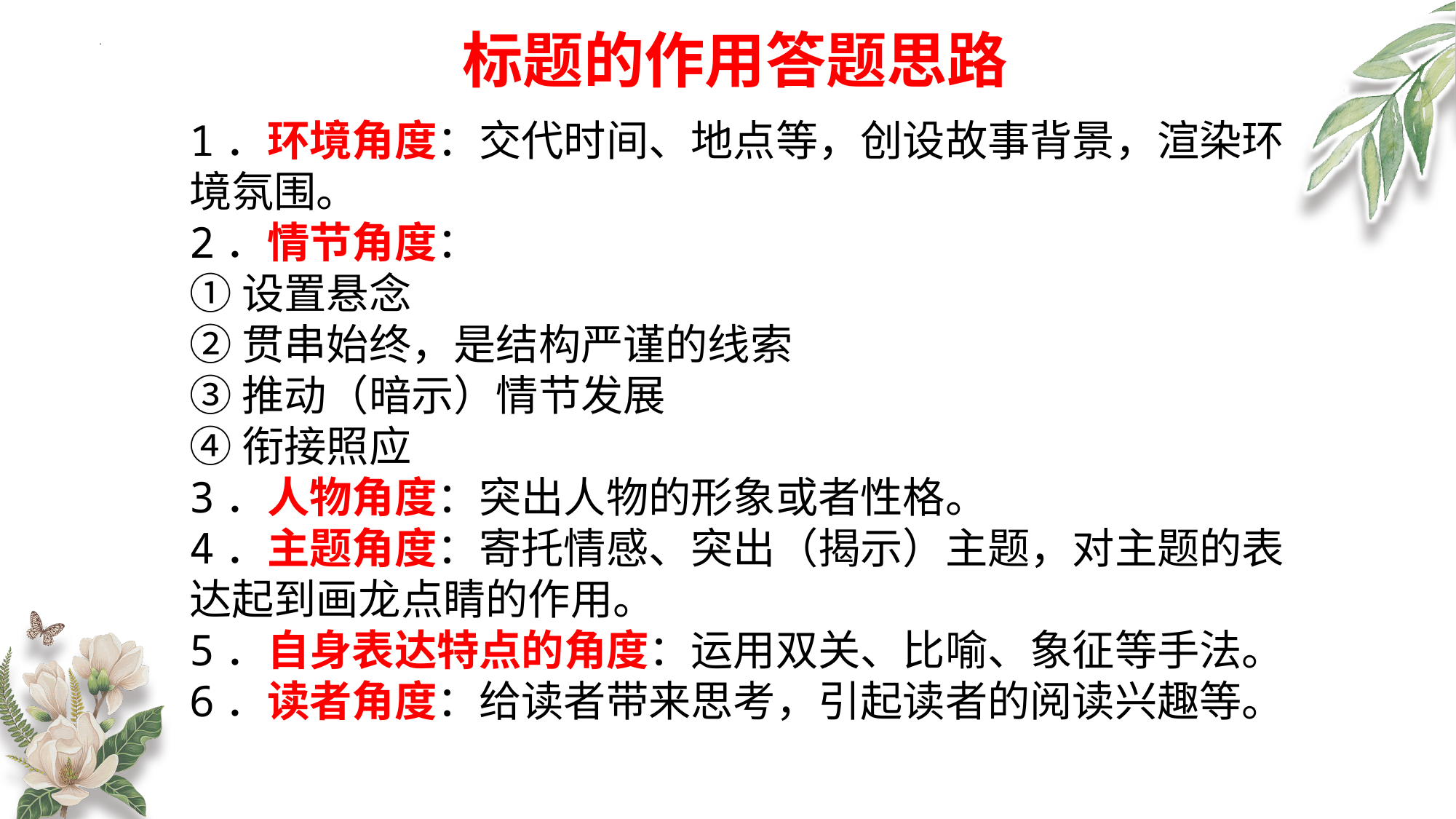

标题的作用答题思路
1．环境角度：交代时间、地点等，创设故事背景，渲染环境氛围。
2．情节角度：
①设置悬念
②贯串始终，是结构严谨的线索
③推动（暗示）情节发展
④衔接照应
3．人物角度：突出人物的形象或者性格。
4．主题角度：寄托情感、突出（揭示）主题，对主题的表达起到画龙点睛的作用。
5．自身表达特点的角度：运用双关、比喻、象征等手法。
6．读者角度：给读者带来思考，引起读者的阅读兴趣等。